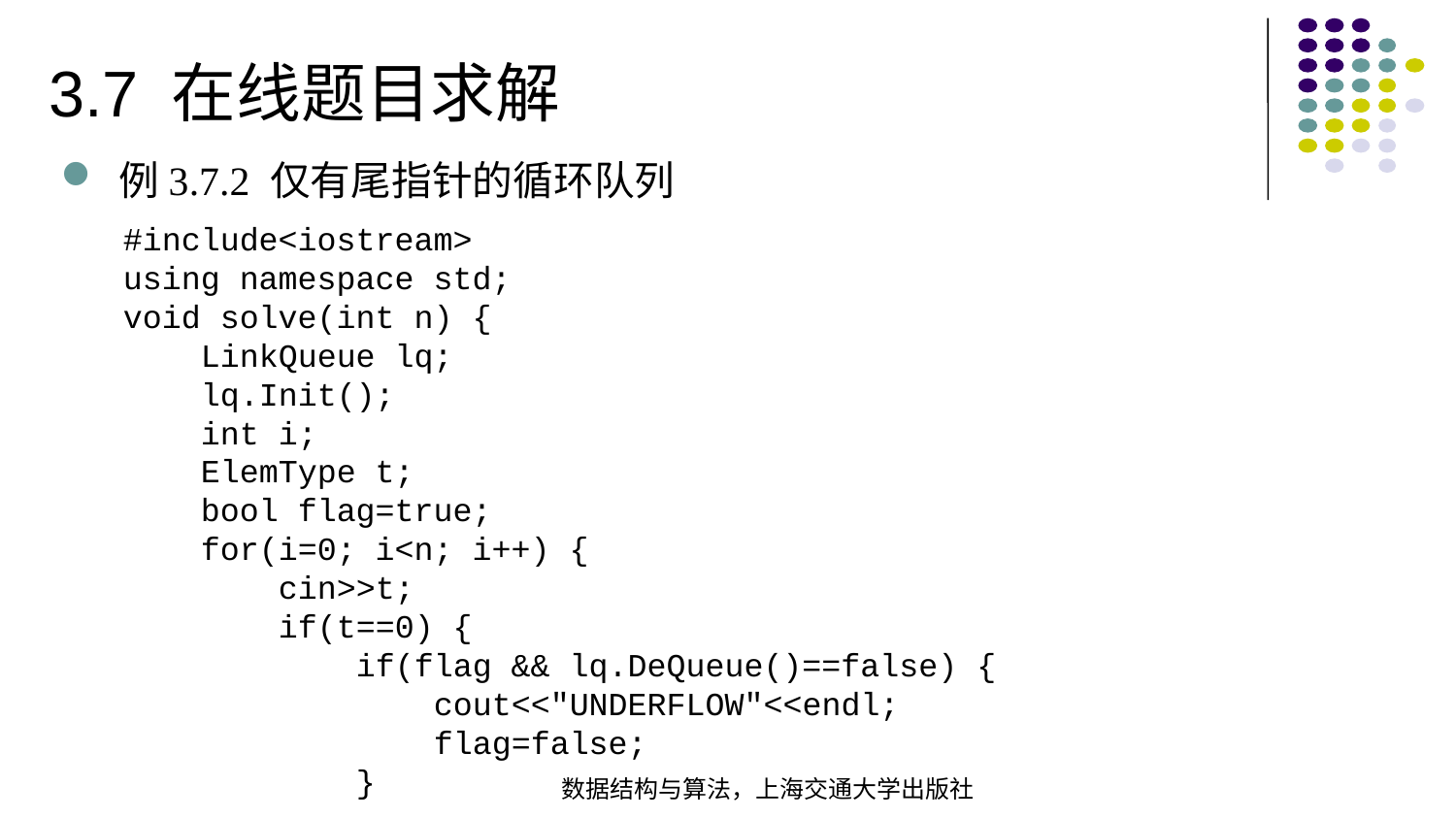

3.7 在线题目求解
例3.7.2 仅有尾指针的循环队列
#include<iostream>
using namespace std;
void solve(int n) {    LinkQueue lq;    lq.Init();    int i;    ElemType t;    bool flag=true;    for(i=0; i<n; i++) {        cin>>t;        if(t==0) {            if(flag && lq.DeQueue()==false) {                cout<<"UNDERFLOW"<<endl;                flag=false;            }